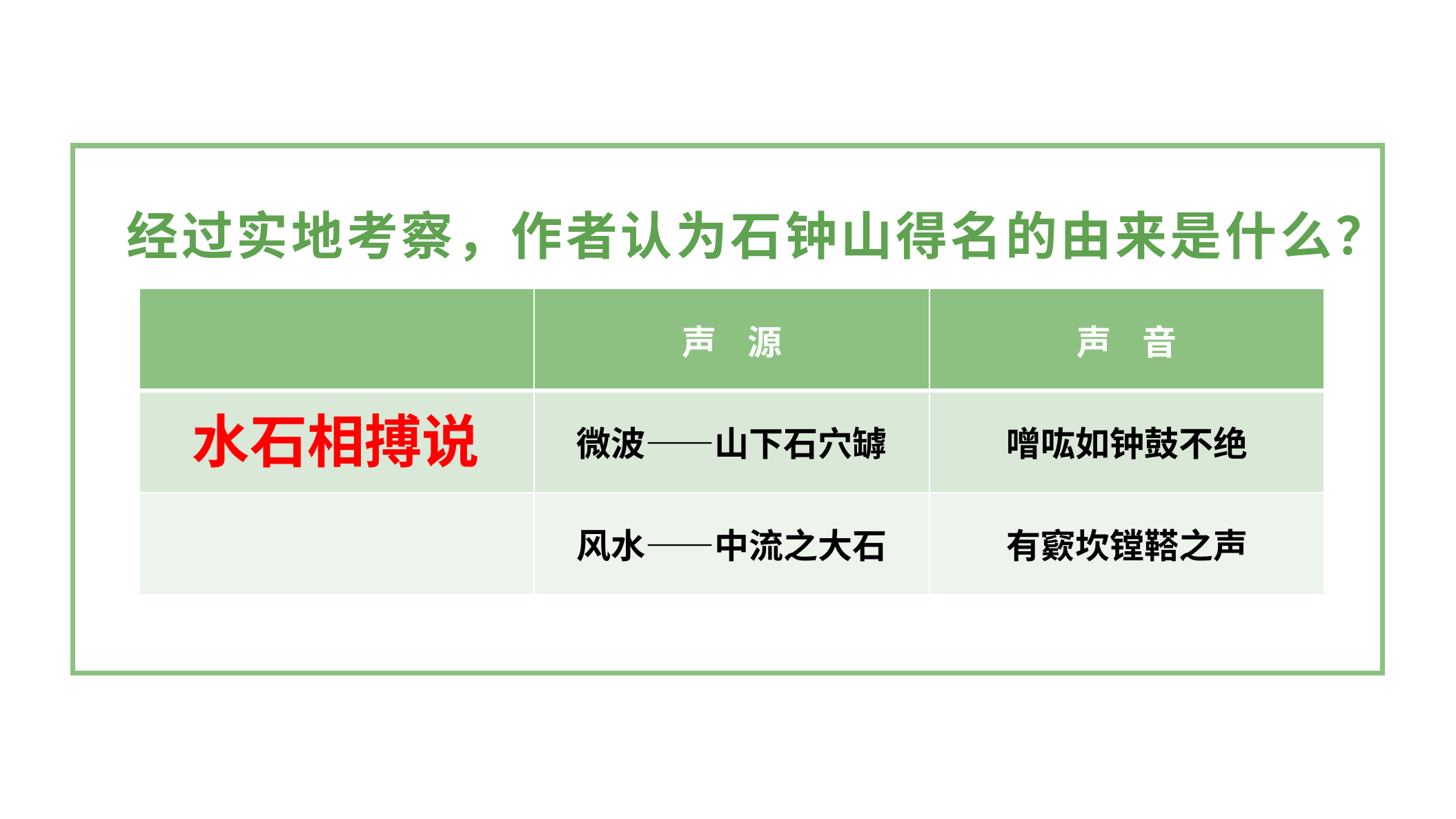

经过实地考察，作者认为石钟山得名的由来是什么？
|  | 声 源 | 声 音 |
| --- | --- | --- |
| 水石相搏说 | 微波——山下石穴罅 | 噌吰如钟鼓不绝 |
|  | 风水——中流之大石 | 有窽坎镗鞳之声 |